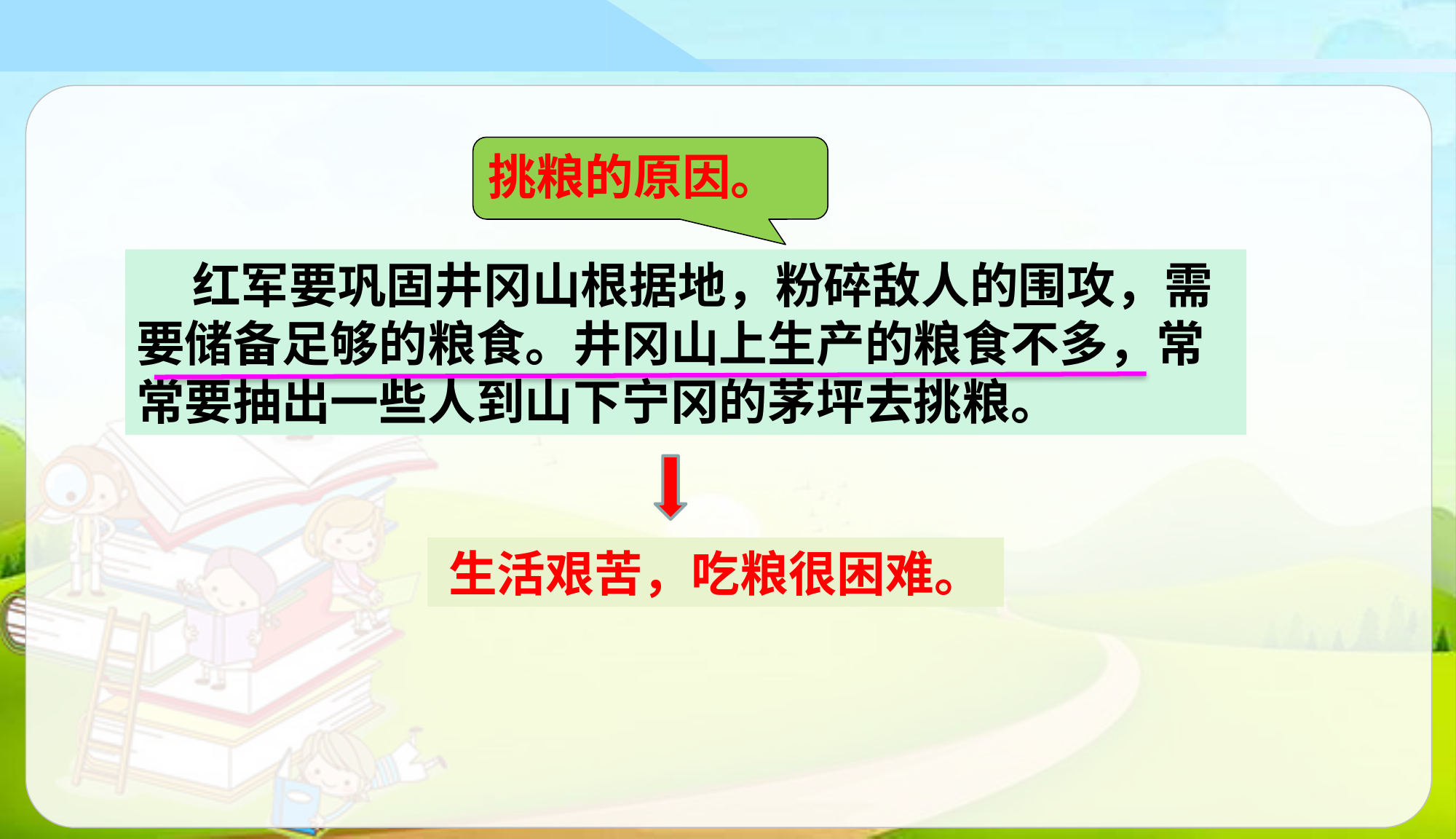

挑粮的原因。
    红军要巩固井冈山根据地，粉碎敌人的围攻，需要储备足够的粮食。井冈山上生产的粮食不多，常常要抽出一些人到山下宁冈的茅坪去挑粮。

生活艰苦，吃粮很困难。